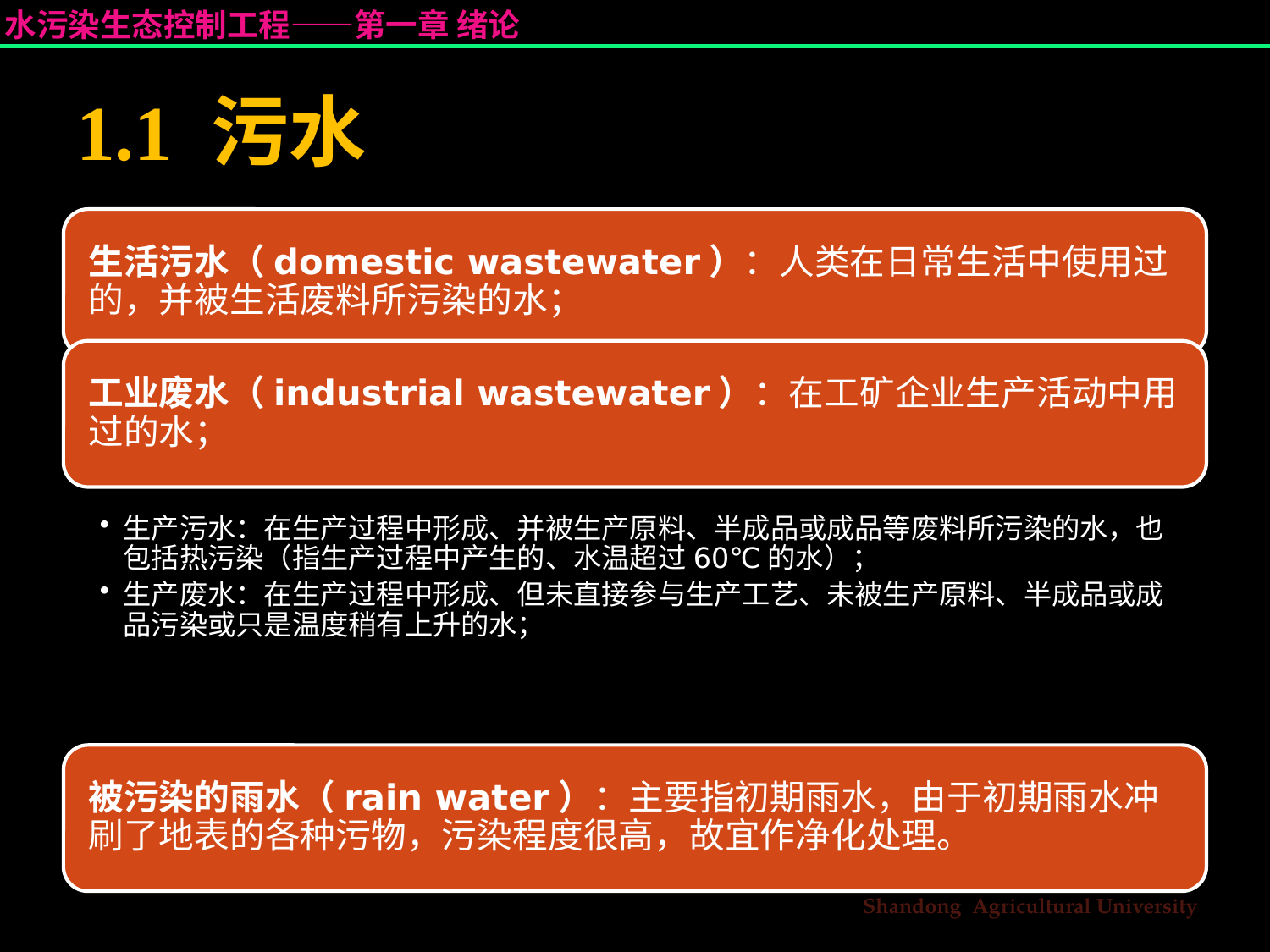

# 1.1 污水
生活污水（domestic wastewater）：人类在日常生活中使用过的，并被生活废料所污染的水；
工业废水（industrial wastewater）：在工矿企业生产活动中用过的水；
生产污水：在生产过程中形成、并被生产原料、半成品或成品等废料所污染的水，也包括热污染（指生产过程中产生的、水温超过60℃的水）；
生产废水：在生产过程中形成、但未直接参与生产工艺、未被生产原料、半成品或成品污染或只是温度稍有上升的水；
被污染的雨水（rain water）：主要指初期雨水，由于初期雨水冲刷了地表的各种污物，污染程度很高，故宜作净化处理。